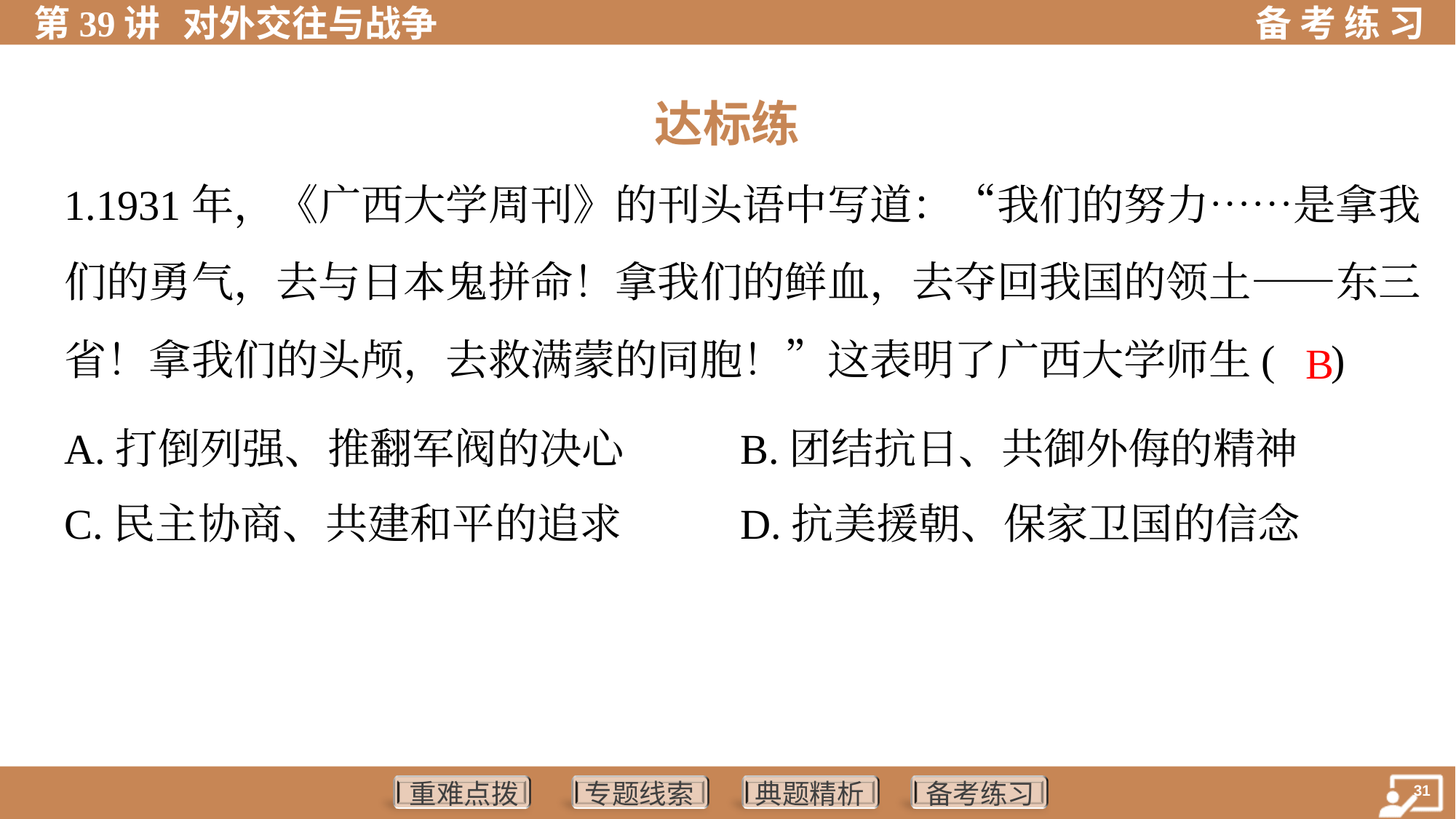

达标练
1.1931年，《广西大学周刊》的刊头语中写道：“我们的努力……是拿我
们的勇气，去与日本鬼拼命！拿我们的鲜血，去夺回我国的领土——东三
省！拿我们的头颅，去救满蒙的同胞！”这表明了广西大学师生(     )
         B
A.打倒列强、推翻军阀的决心	B.团结抗日、共御外侮的精神
C.民主协商、共建和平的追求	D.抗美援朝、保家卫国的信念